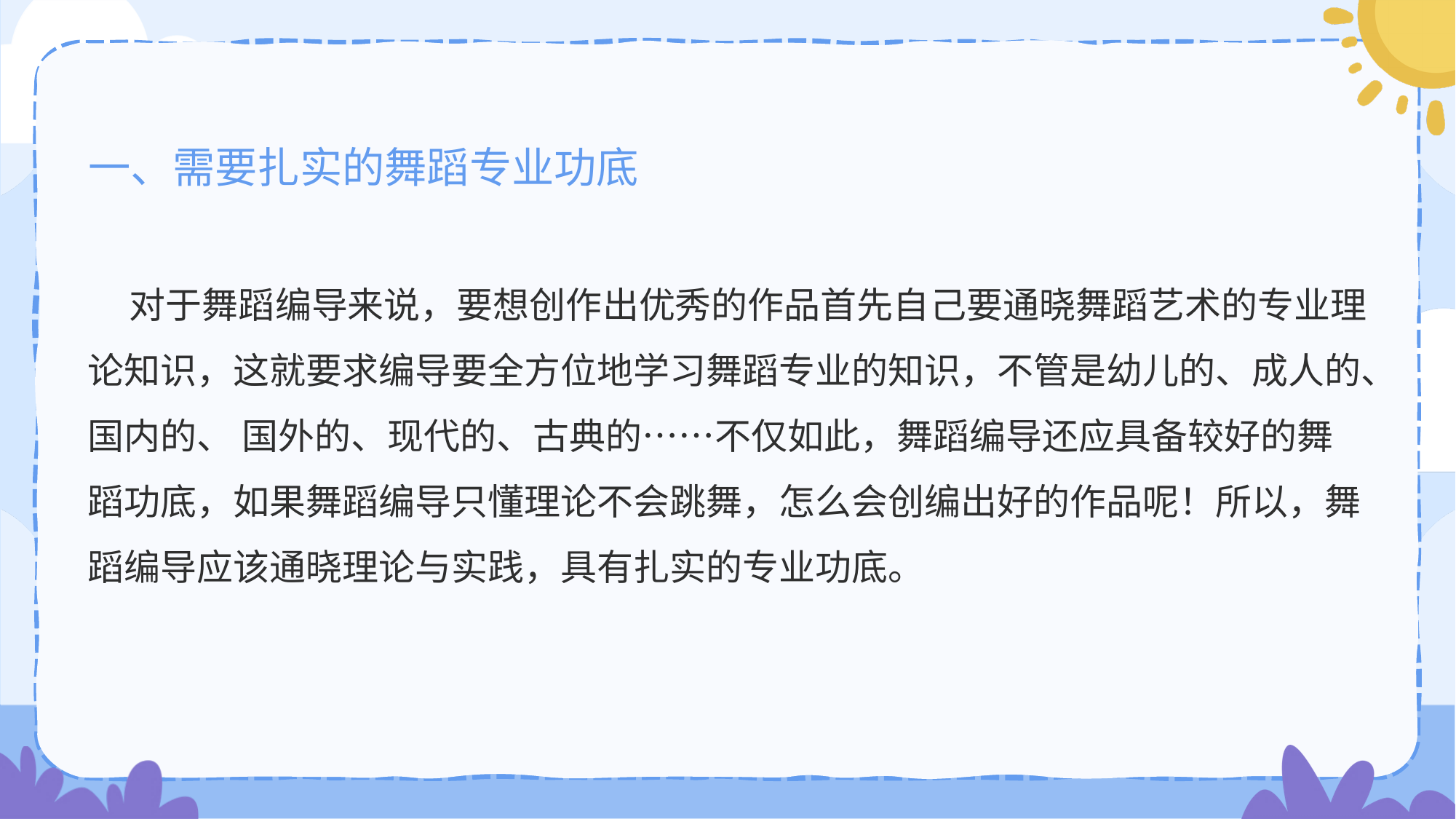

一、需要扎实的舞蹈专业功底
    对于舞蹈编导来说，要想创作出优秀的作品首先自己要通晓舞蹈艺术的专业理论知识，这就要求编导要全方位地学习舞蹈专业的知识，不管是幼儿的、成人的、国内的、 国外的、现代的、古典的……不仅如此，舞蹈编导还应具备较好的舞蹈功底，如果舞蹈编导只懂理论不会跳舞，怎么会创编出好的作品呢！所以，舞蹈编导应该通晓理论与实践，具有扎实的专业功底。